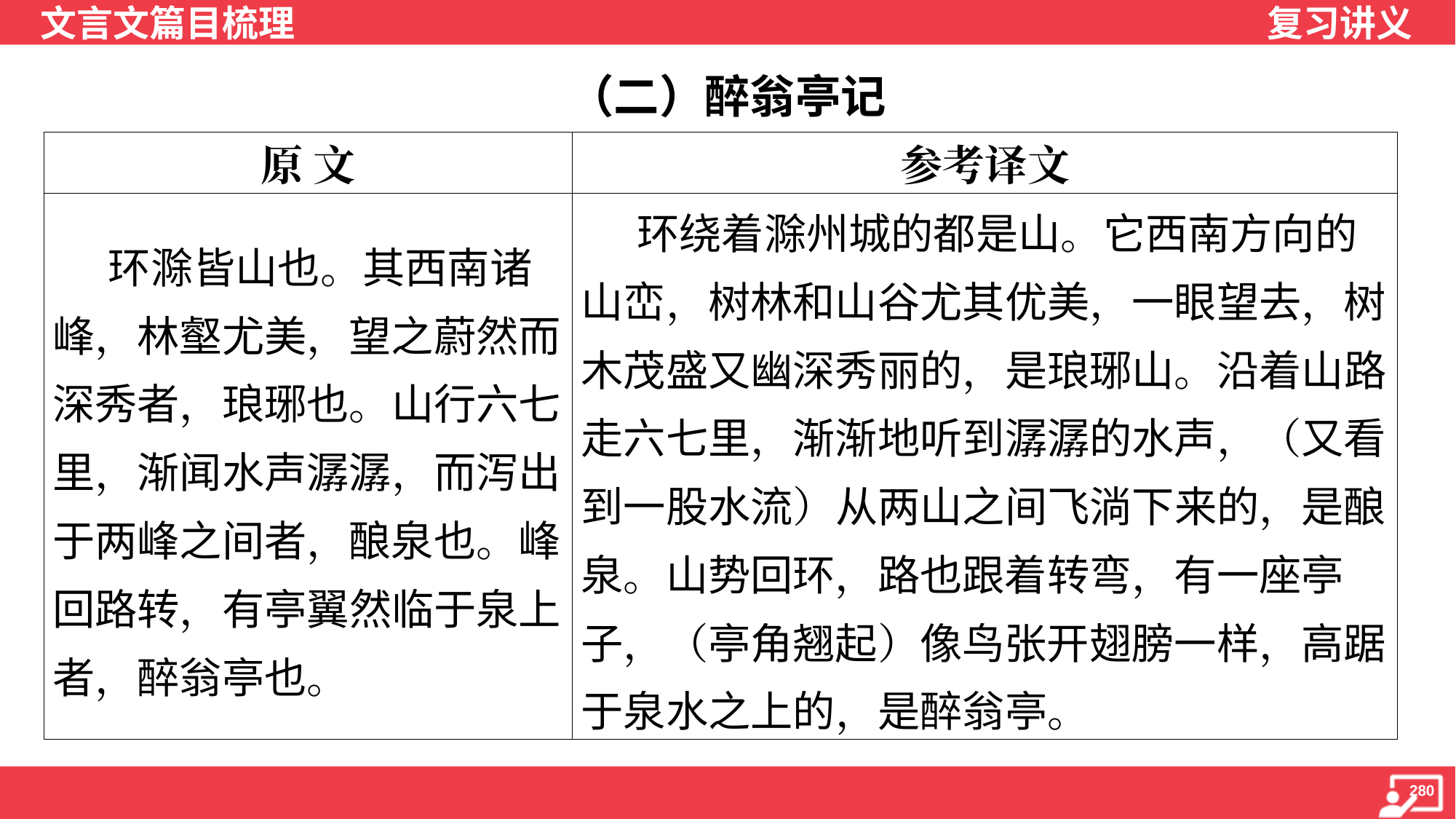

（二）醉翁亭记
| 原 文 | 参考译文 |
| --- | --- |
| 环滁皆山也。其西南诸峰，林壑尤美，望之蔚然而深秀者，琅琊也。山行六七里，渐闻水声潺潺，而泻出于两峰之间者，酿泉也。峰回路转，有亭翼然临于泉上者，醉翁亭也。 | 环绕着滁州城的都是山。它西南方向的山峦，树林和山谷尤其优美，一眼望去，树木茂盛又幽深秀丽的，是琅琊山。沿着山路走六七里，渐渐地听到潺潺的水声，（又看到一股水流）从两山之间飞淌下来的，是酿泉。山势回环，路也跟着转弯，有一座亭子，（亭角翘起）像鸟张开翅膀一样，高踞于泉水之上的，是醉翁亭。 |